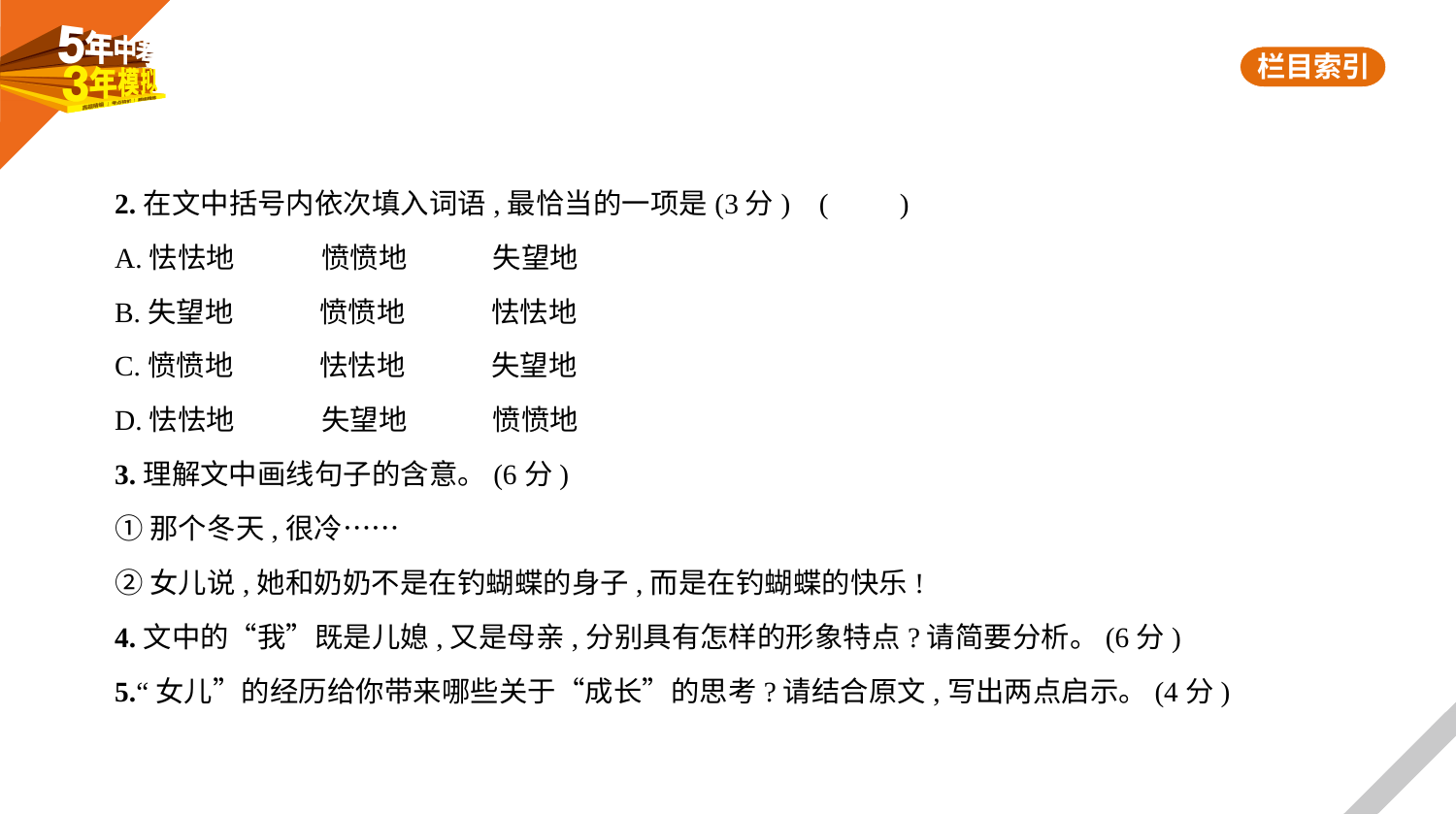

2.在文中括号内依次填入词语,最恰当的一项是(3分) (　　)
A.怯怯地　　　愤愤地　　　失望地
B.失望地　　　愤愤地　　　怯怯地
C.愤愤地　　　怯怯地　　　失望地
D.怯怯地　　　失望地　　　愤愤地
3.理解文中画线句子的含意。(6分)
①那个冬天,很冷……
②女儿说,她和奶奶不是在钓蝴蝶的身子,而是在钓蝴蝶的快乐!
4.文中的“我”既是儿媳,又是母亲,分别具有怎样的形象特点?请简要分析。(6分)
5.“女儿”的经历给你带来哪些关于“成长”的思考?请结合原文,写出两点启示。(4分)